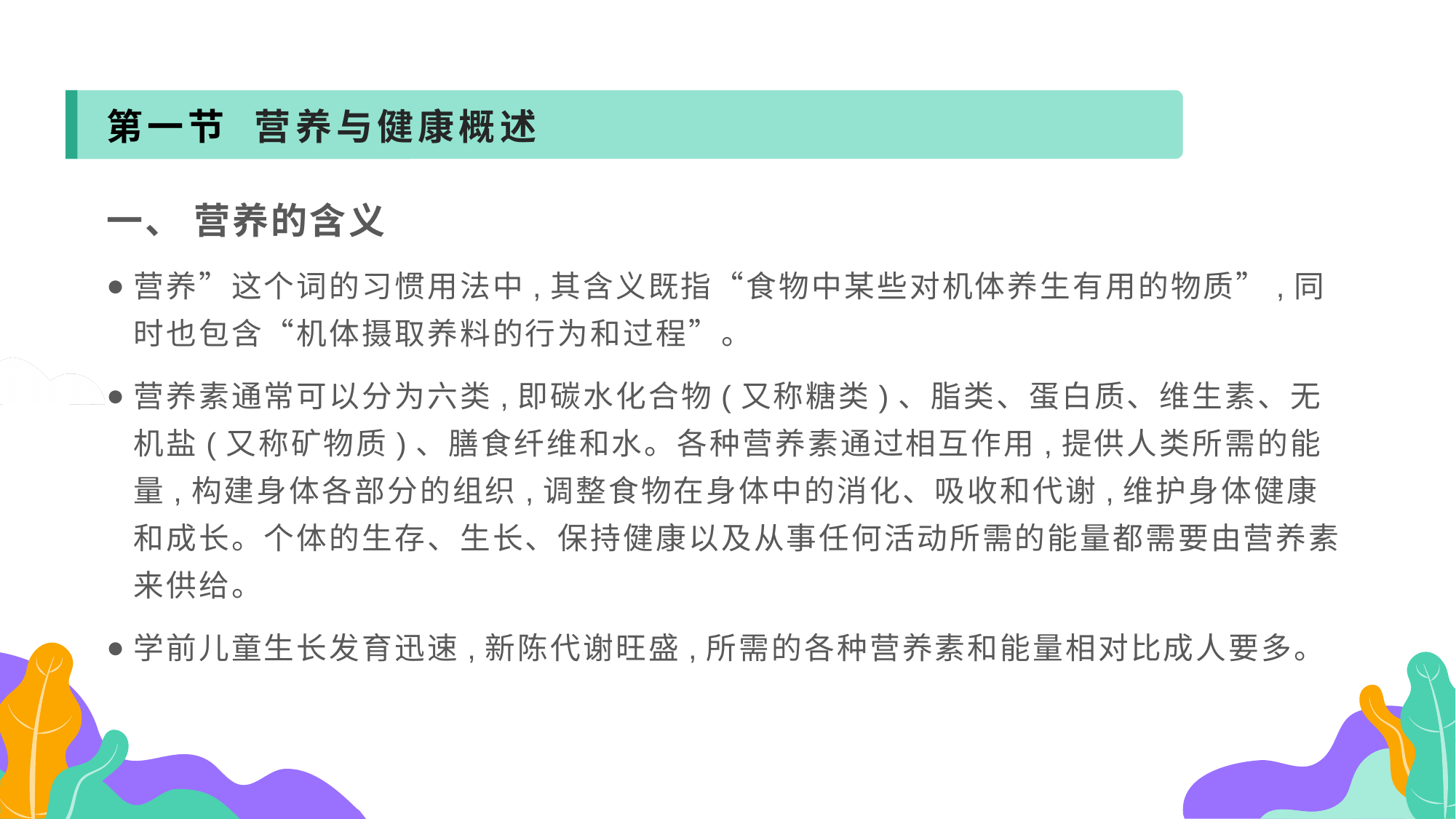

第一节  营养与健康概述
一、 营养的含义
营养”这个词的习惯用法中,其含义既指“食物中某些对机体养生有用的物质”,同时也包含“机体摄取养料的行为和过程”。
营养素通常可以分为六类,即碳水化合物(又称糖类)、脂类、蛋白质、维生素、无机盐(又称矿物质)、膳食纤维和水。各种营养素通过相互作用,提供人类所需的能量,构建身体各部分的组织,调整食物在身体中的消化、吸收和代谢,维护身体健康和成长。个体的生存、生长、保持健康以及从事任何活动所需的能量都需要由营养素来供给。
学前儿童生长发育迅速,新陈代谢旺盛,所需的各种营养素和能量相对比成人要多。